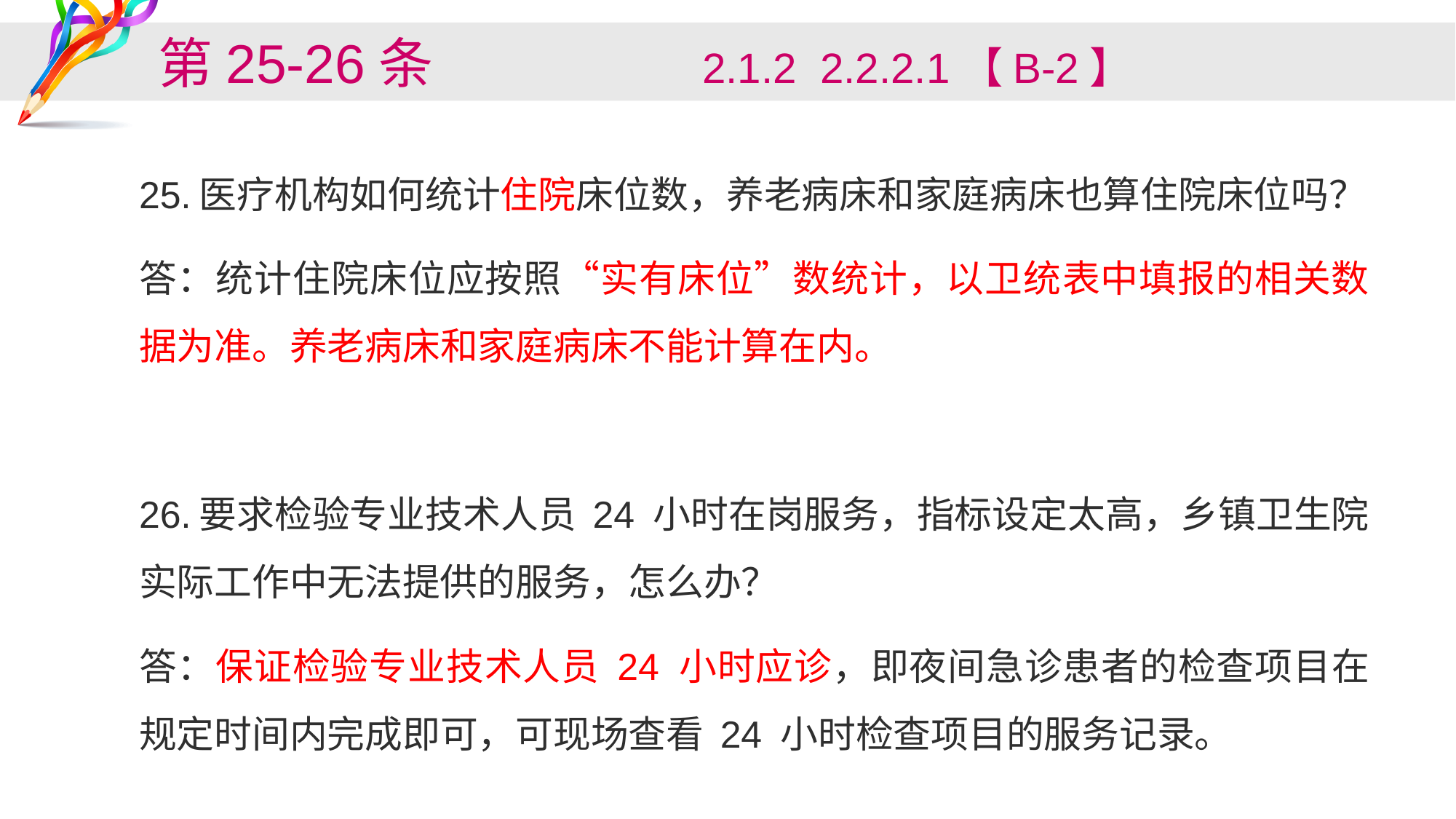

# 第25-26条                     2.1.2  2.2.2.1【B-2】
25.医疗机构如何统计住院床位数，养老病床和家庭病床也算住院床位吗？
答：统计住院床位应按照“实有床位”数统计，以卫统表中填报的相关数据为准。养老病床和家庭病床不能计算在内。

26.要求检验专业技术人员 24 小时在岗服务，指标设定太高，乡镇卫生院实际工作中无法提供的服务，怎么办？
答：保证检验专业技术人员 24 小时应诊，即夜间急诊患者的检查项目在规定时间内完成即可，可现场查看 24 小时检查项目的服务记录。